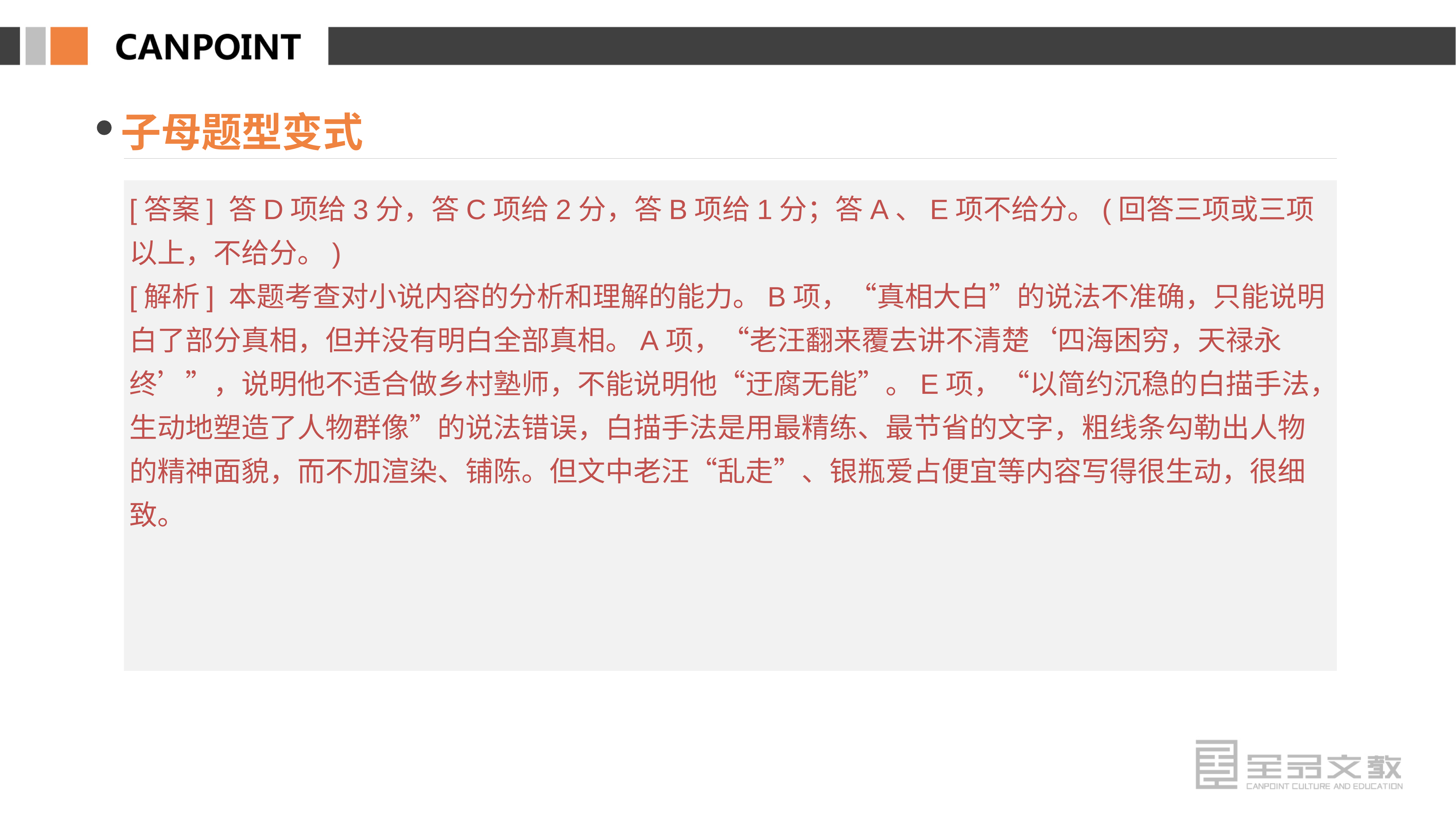

子母题型变式

[答案] 答D项给3分，答C项给2分，答B项给1分；答A、E项不给分。(回答三项或三项以上，不给分。)
[解析] 本题考查对小说内容的分析和理解的能力。B项，“真相大白”的说法不准确，只能说明白了部分真相，但并没有明白全部真相。A项，“老汪翻来覆去讲不清楚‘四海困穷，天禄永终’”，说明他不适合做乡村塾师，不能说明他“迂腐无能”。E项，“以简约沉稳的白描手法，生动地塑造了人物群像”的说法错误，白描手法是用最精练、最节省的文字，粗线条勾勒出人物的精神面貌，而不加渲染、铺陈。但文中老汪“乱走”、银瓶爱占便宜等内容写得很生动，很细致。